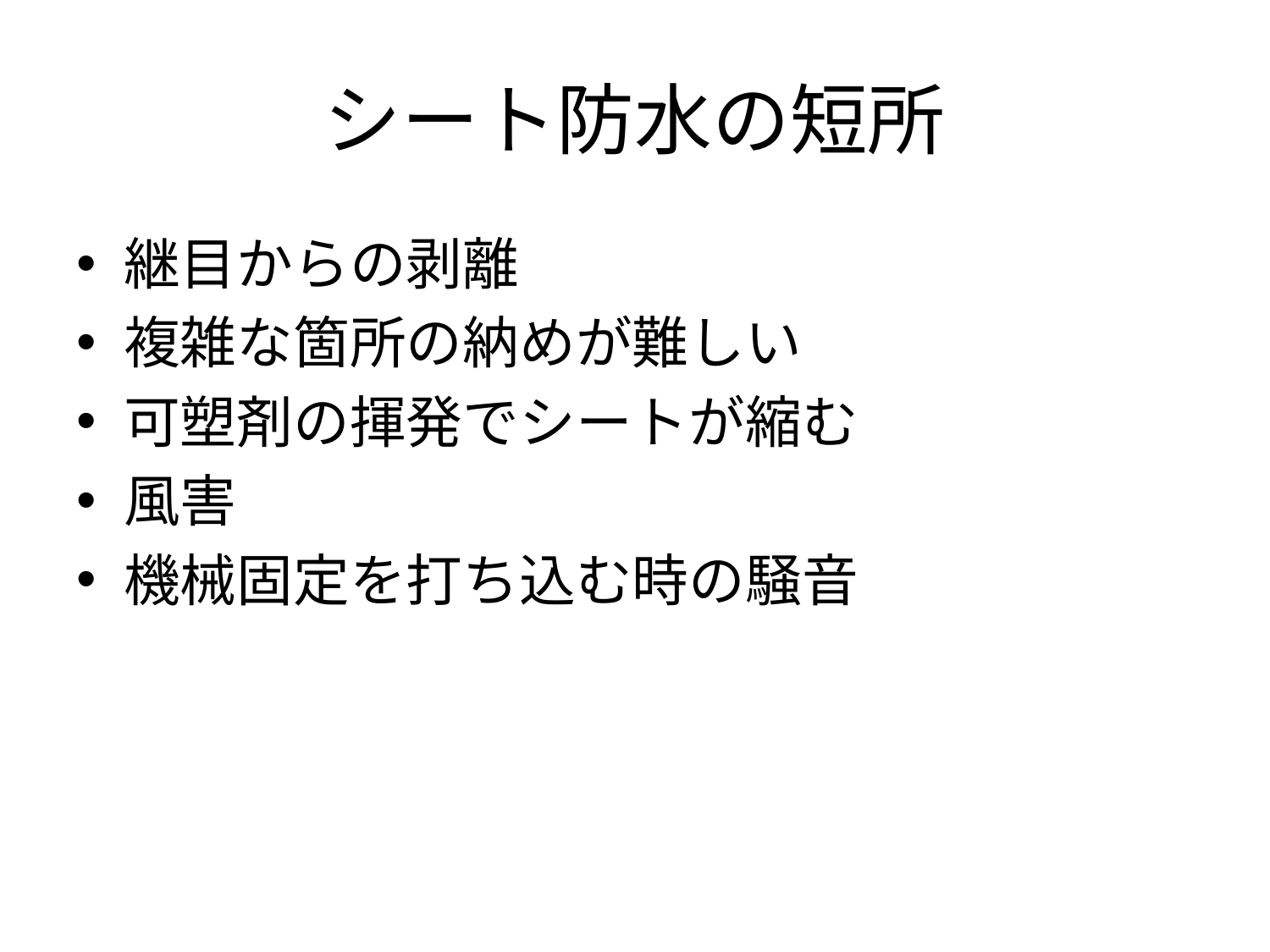

# シート防水の短所
継目からの剥離
複雑な箇所の納めが難しい
可塑剤の揮発でシートが縮む
風害
機械固定を打ち込む時の騒音